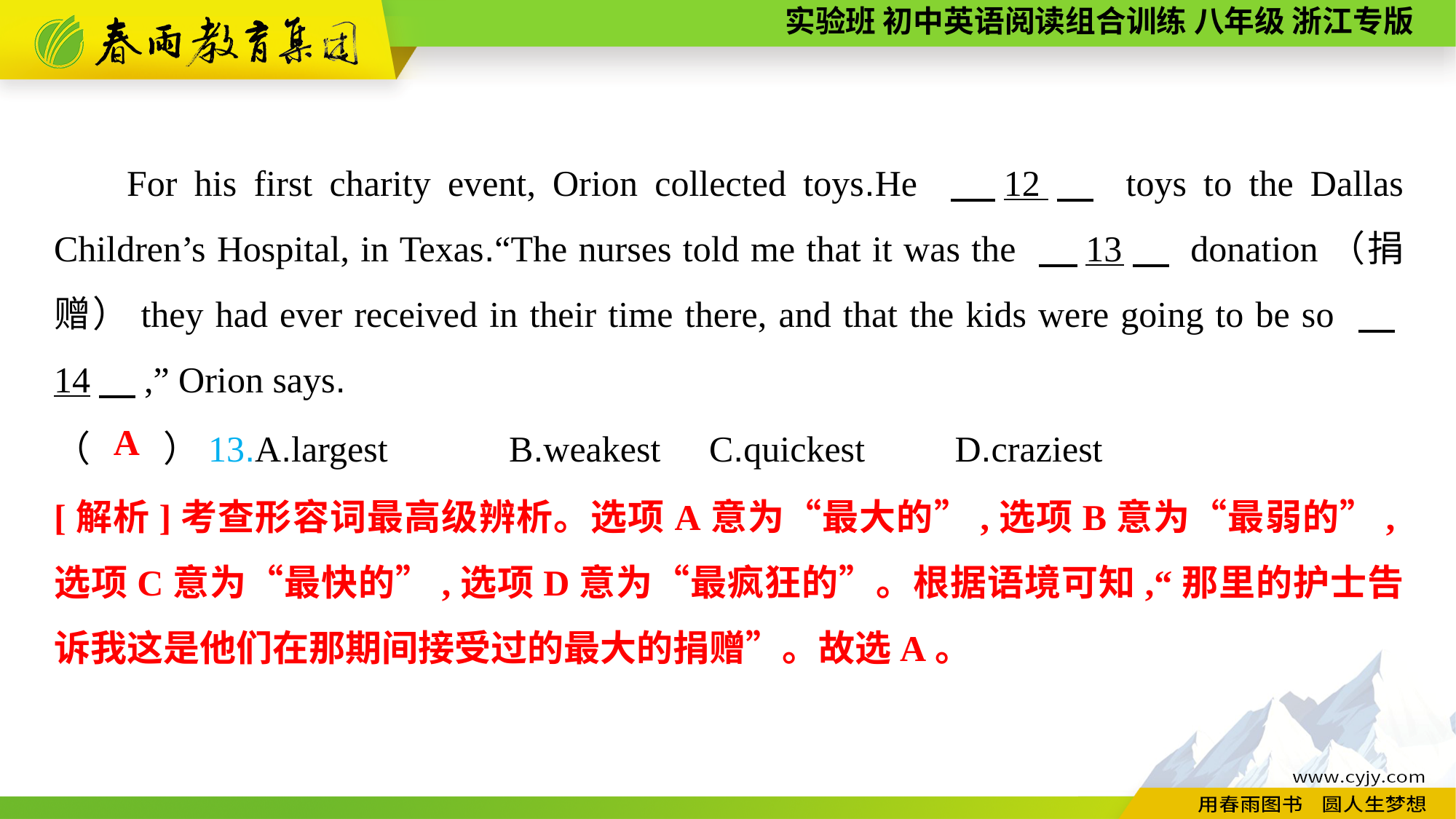

For his first charity event, Orion collected toys.He 　12　 toys to the Dallas Children’s Hospital, in Texas.“The nurses told me that it was the 　13　 donation（捐赠）they had ever received in their time there, and that the kids were going to be so 　14　,” Orion says.
（　　）13.A.largest	  B.weakest	C.quickest	   D.craziest
A
[解析]考查形容词最高级辨析。选项A意为“最大的”,选项B意为“最弱的”,选项C意为“最快的”,选项D意为“最疯狂的”。根据语境可知,“那里的护士告诉我这是他们在那期间接受过的最大的捐赠”。故选A。